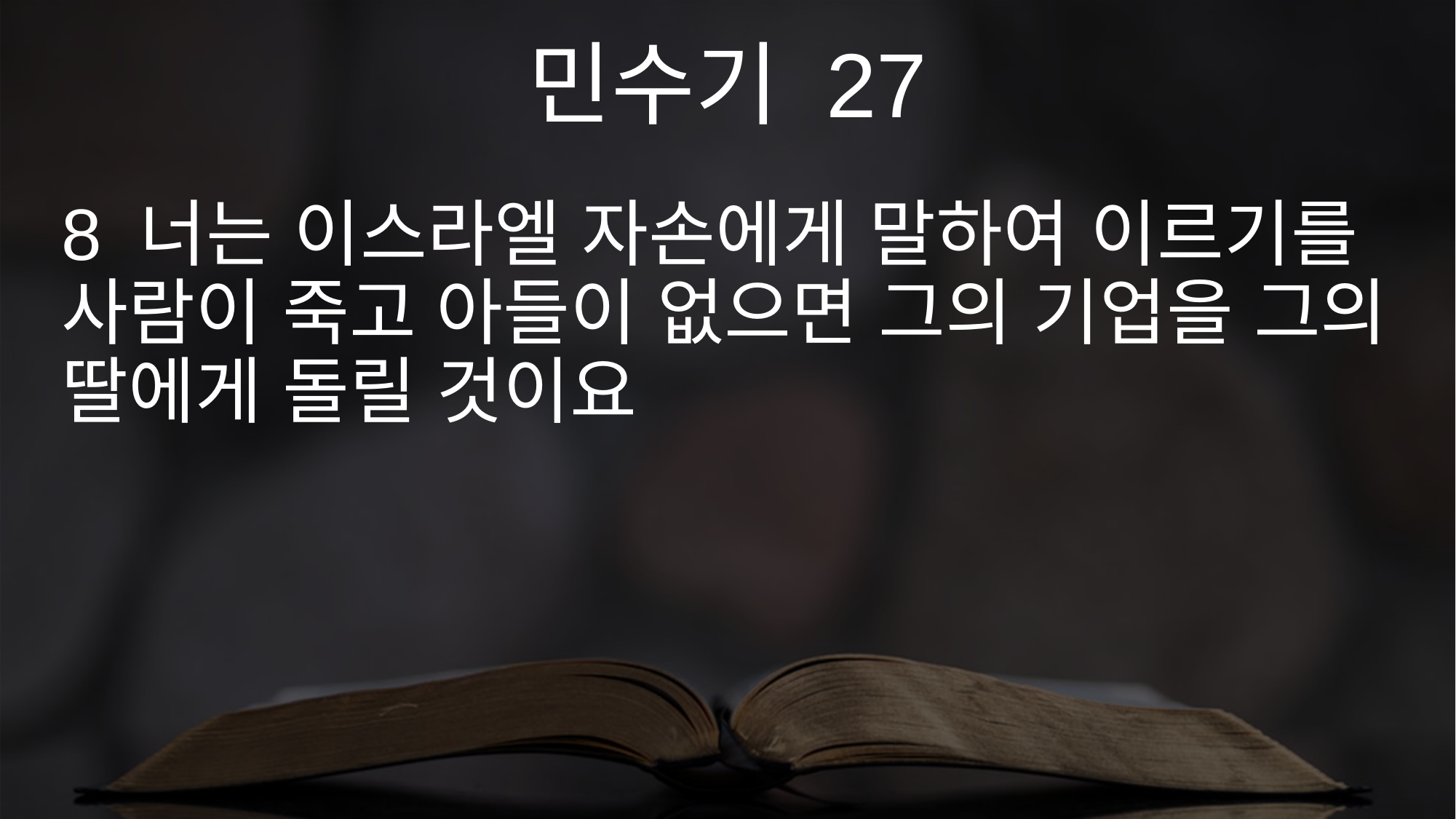

민수기 27
8 너는 이스라엘 자손에게 말하여 이르기를 사람이 죽고 아들이 없으면 그의 기업을 그의 딸에게 돌릴 것이요